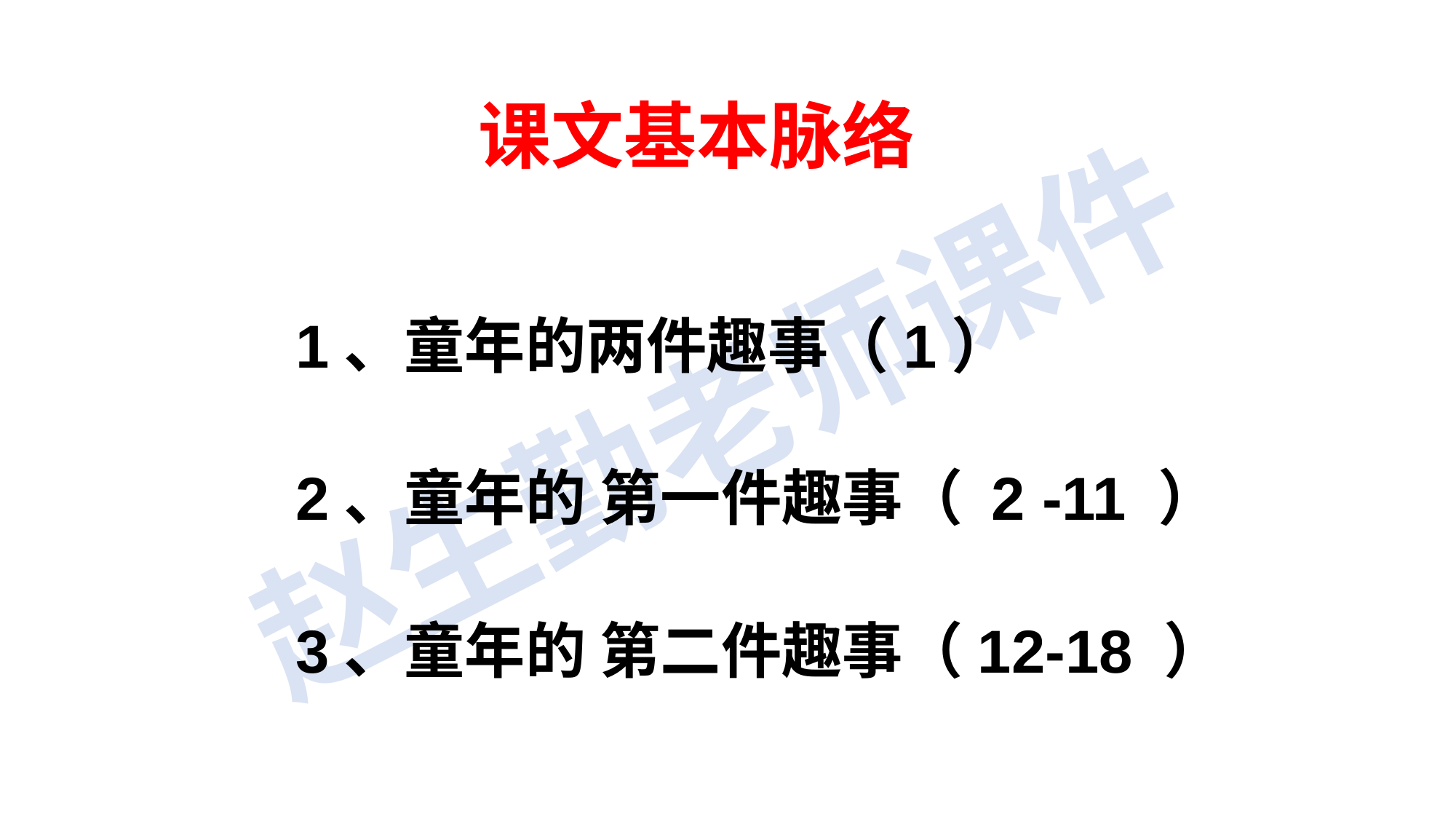

课文基本脉络
1、童年的两件趣事（1）
2、童年的 第一件趣事（ 2 -11 ）
3、童年的 第二件趣事（12-18 ）